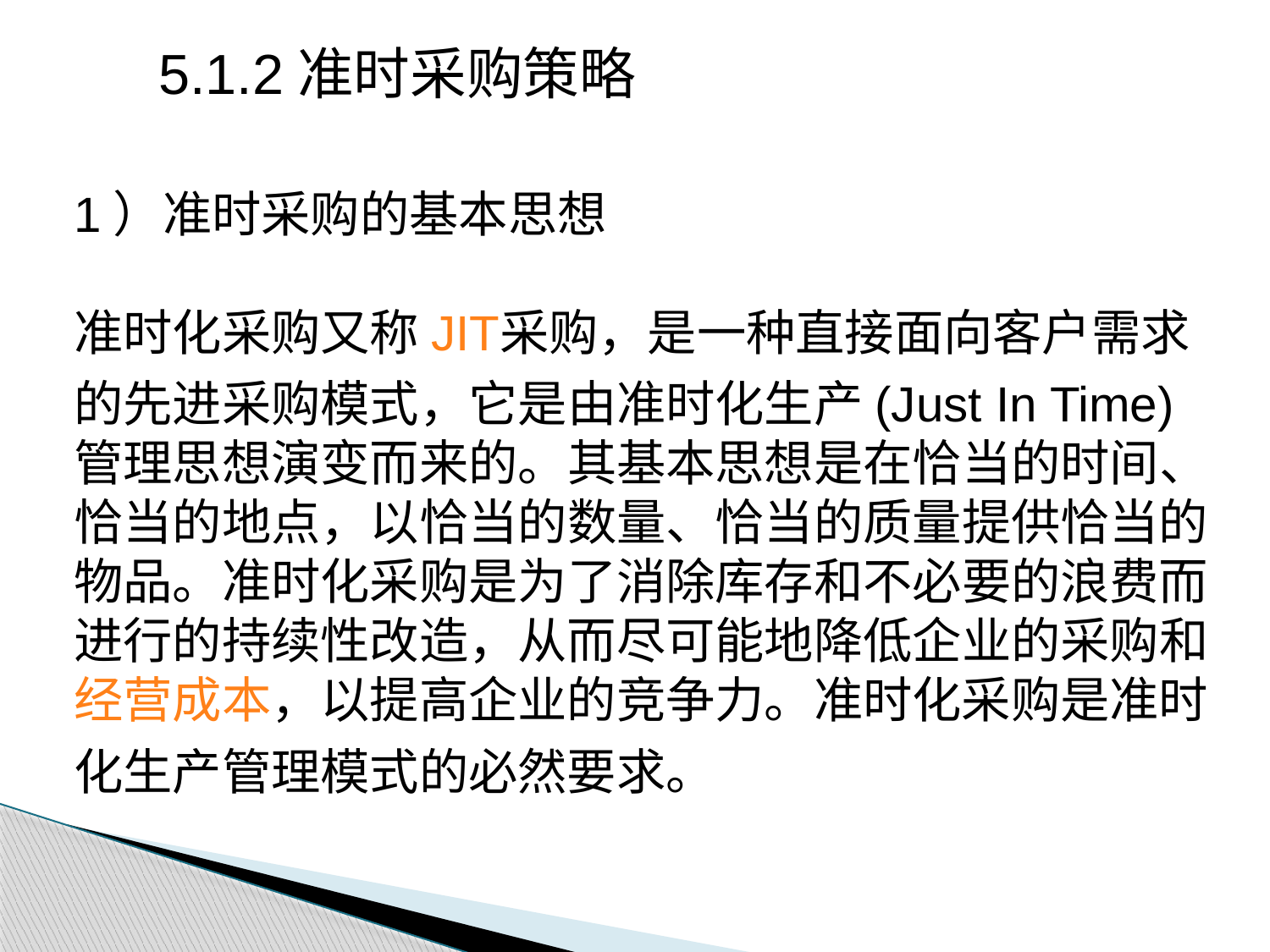

5.1.2准时采购策略
1）准时采购的基本思想

准时化采购又称JIT采购，是一种直接面向客户需求的先进采购模式，它是由准时化生产(Just In Time)管理思想演变而来的。其基本思想是在恰当的时间、恰当的地点，以恰当的数量、恰当的质量提供恰当的物品。准时化采购是为了消除库存和不必要的浪费而进行的持续性改造，从而尽可能地降低企业的采购和经营成本，以提高企业的竞争力。准时化采购是准时化生产管理模式的必然要求。